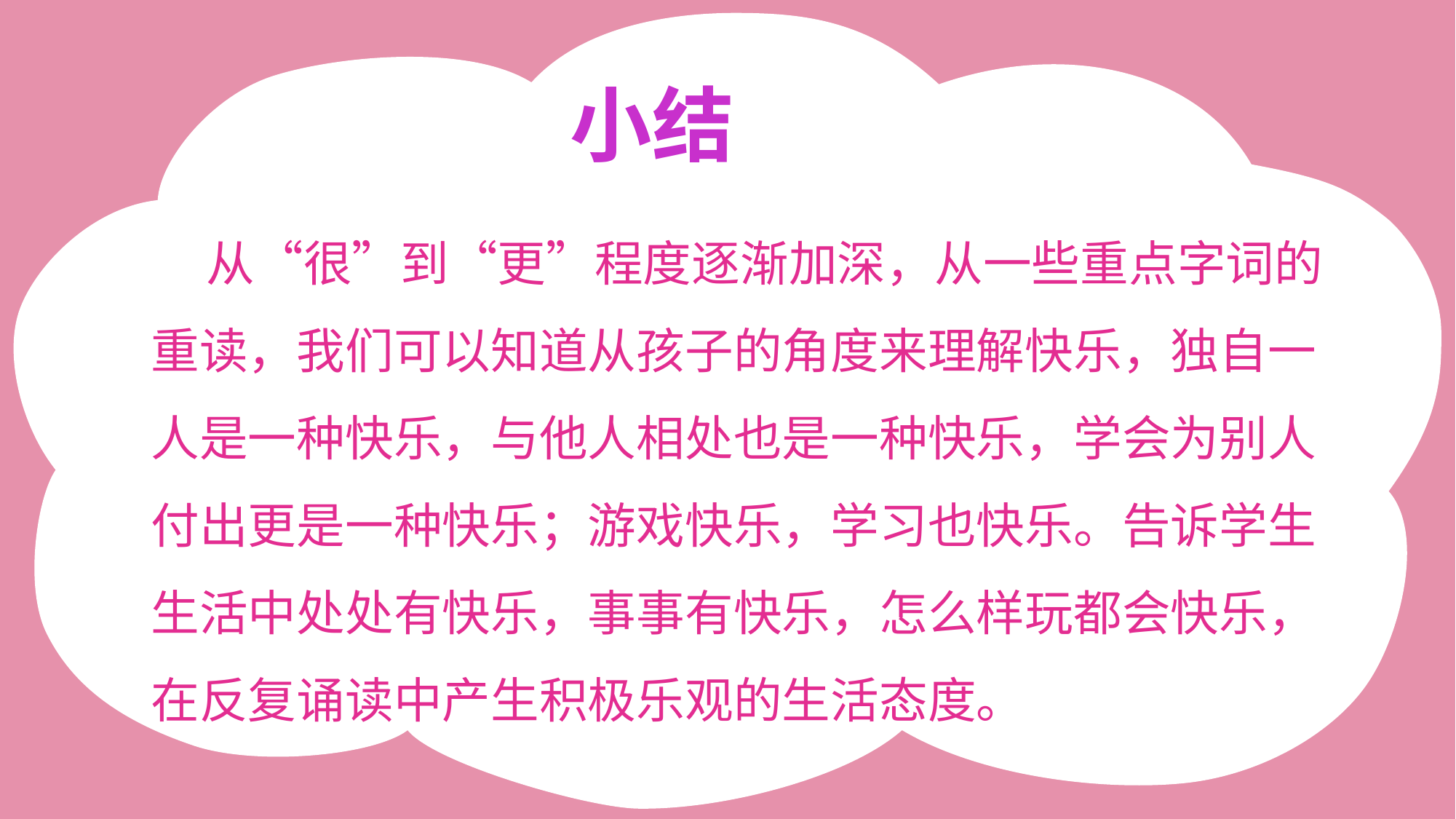

小结
    从“很”到“更”程度逐渐加深，从一些重点字词的重读，我们可以知道从孩子的角度来理解快乐，独自一人是一种快乐，与他人相处也是一种快乐，学会为别人付出更是一种快乐；游戏快乐，学习也快乐。告诉学生生活中处处有快乐，事事有快乐，怎么样玩都会快乐，在反复诵读中产生积极乐观的生活态度。